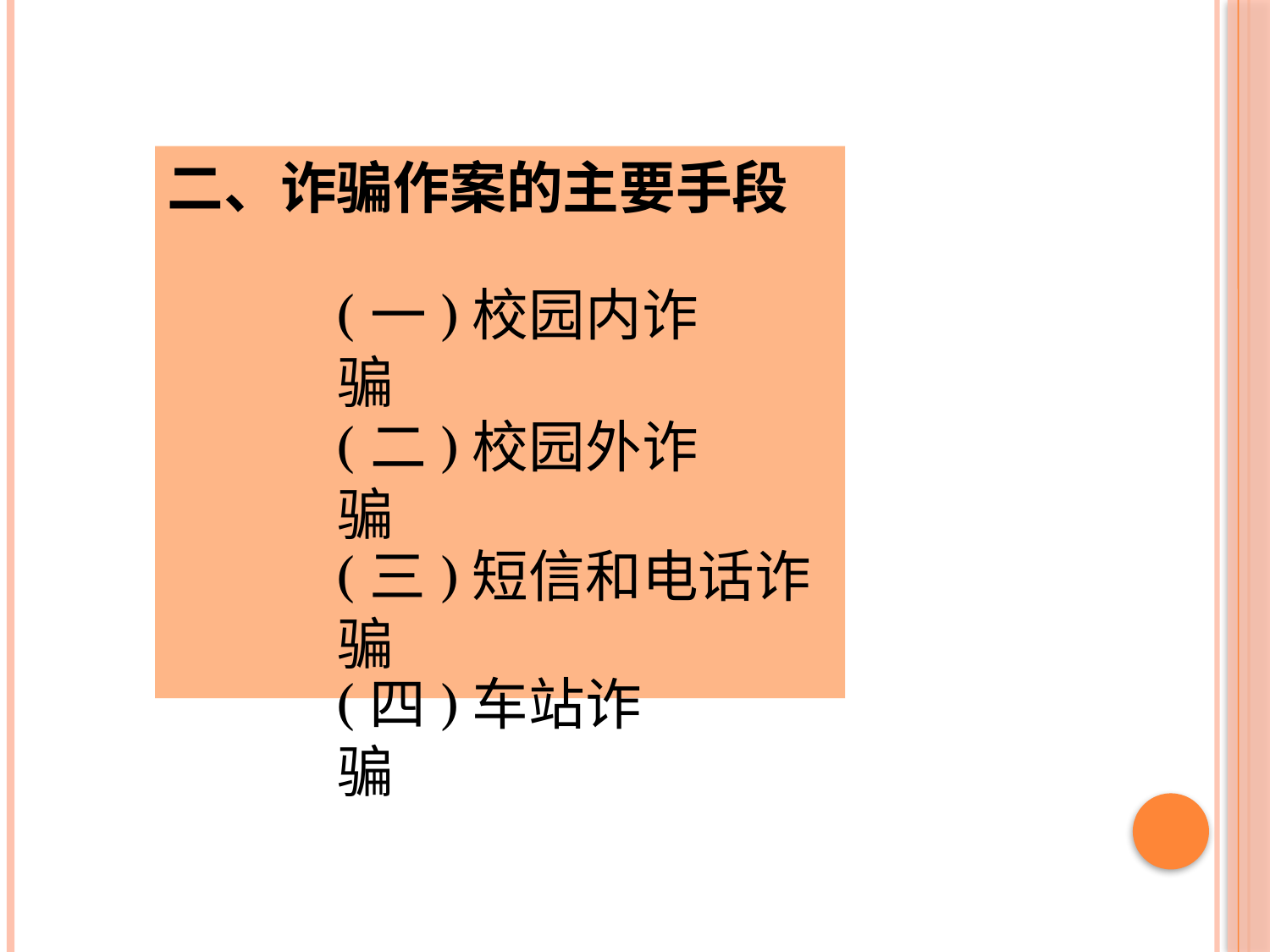

二、诈骗作案的主要手段
(一)校园内诈骗
(二)校园外诈骗
(三)短信和电话诈骗
(四)车站诈骗